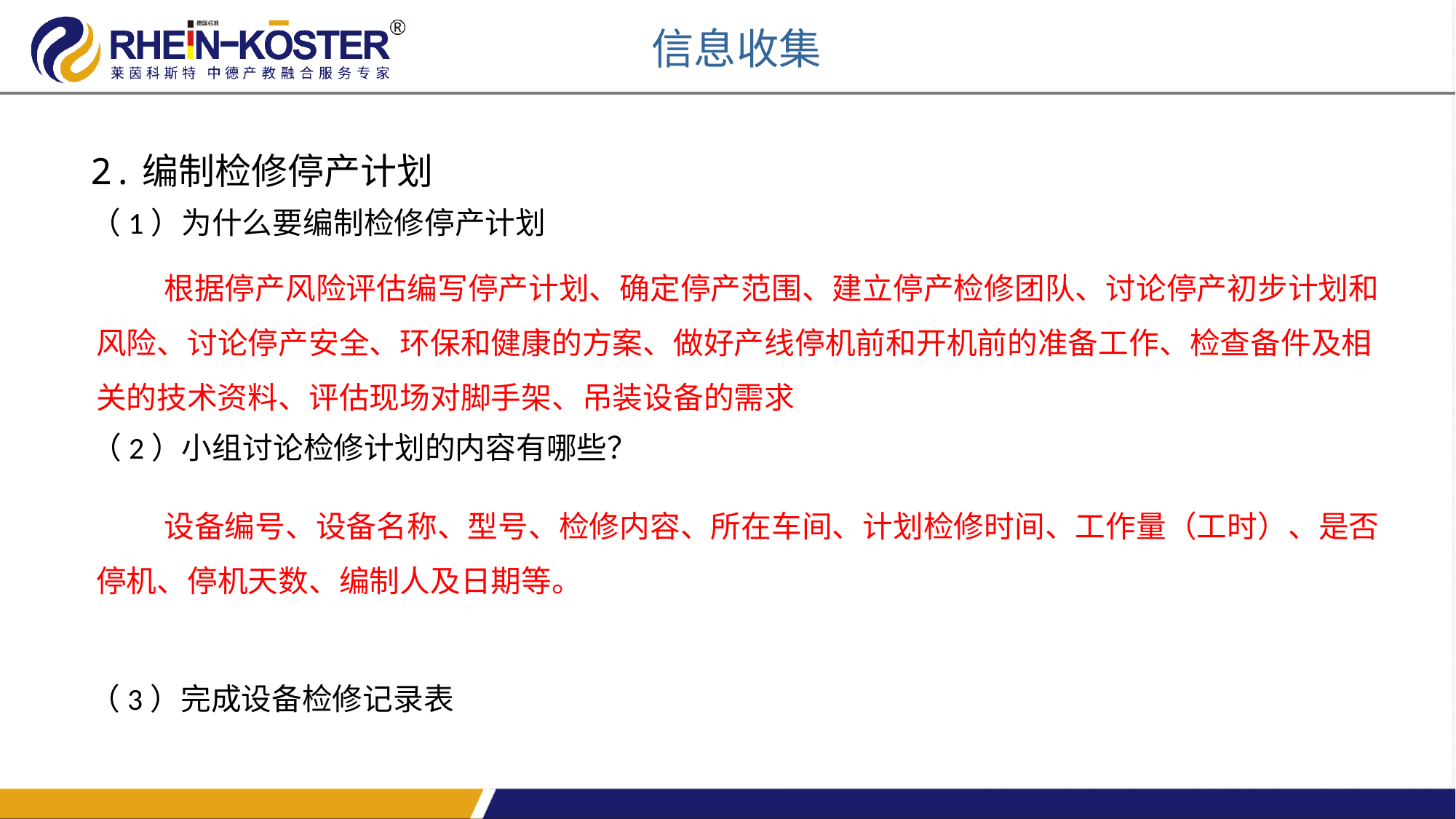

信息收集
2.编制检修停产计划
（1）为什么要编制检修停产计划
         根据停产风险评估编写停产计划、确定停产范围、建立停产检修团队、讨论停产初步计划和风险、讨论停产安全、环保和健康的方案、做好产线停机前和开机前的准备工作、检查备件及相关的技术资料、评估现场对脚手架、吊装设备的需求
（2）小组讨论检修计划的内容有哪些？
         设备编号、设备名称、型号、检修内容、所在车间、计划检修时间、工作量（工时）、是否停机、停机天数、编制人及日期等。
（3）完成设备检修记录表